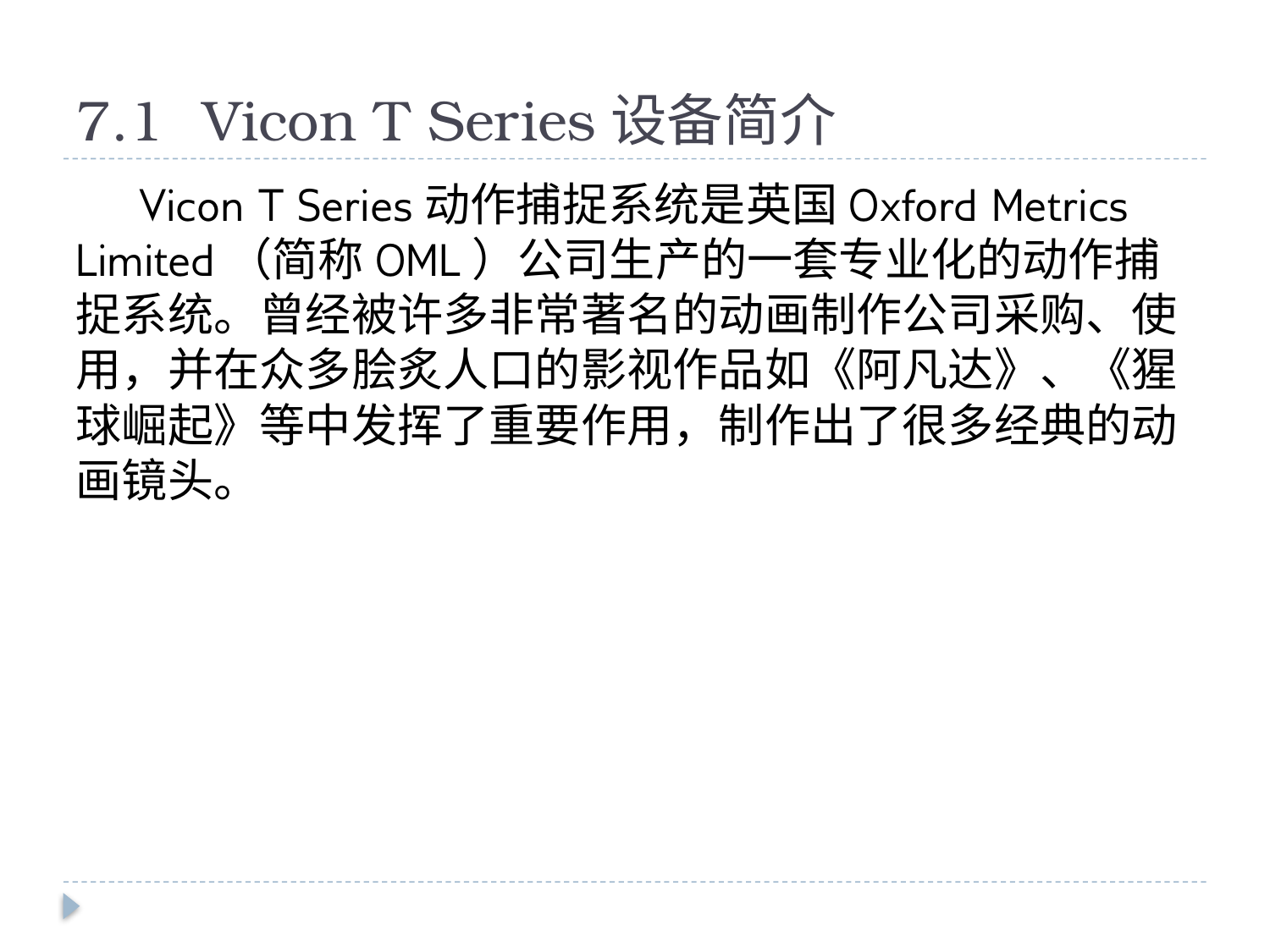

# 7.1	Vicon T Series设备简介
Vicon T Series动作捕捉系统是英国Oxford Metrics Limited（简称OML）公司生产的一套专业化的动作捕捉系统。曾经被许多非常著名的动画制作公司采购、使用，并在众多脍炙人口的影视作品如《阿凡达》、《猩球崛起》等中发挥了重要作用，制作出了很多经典的动画镜头。